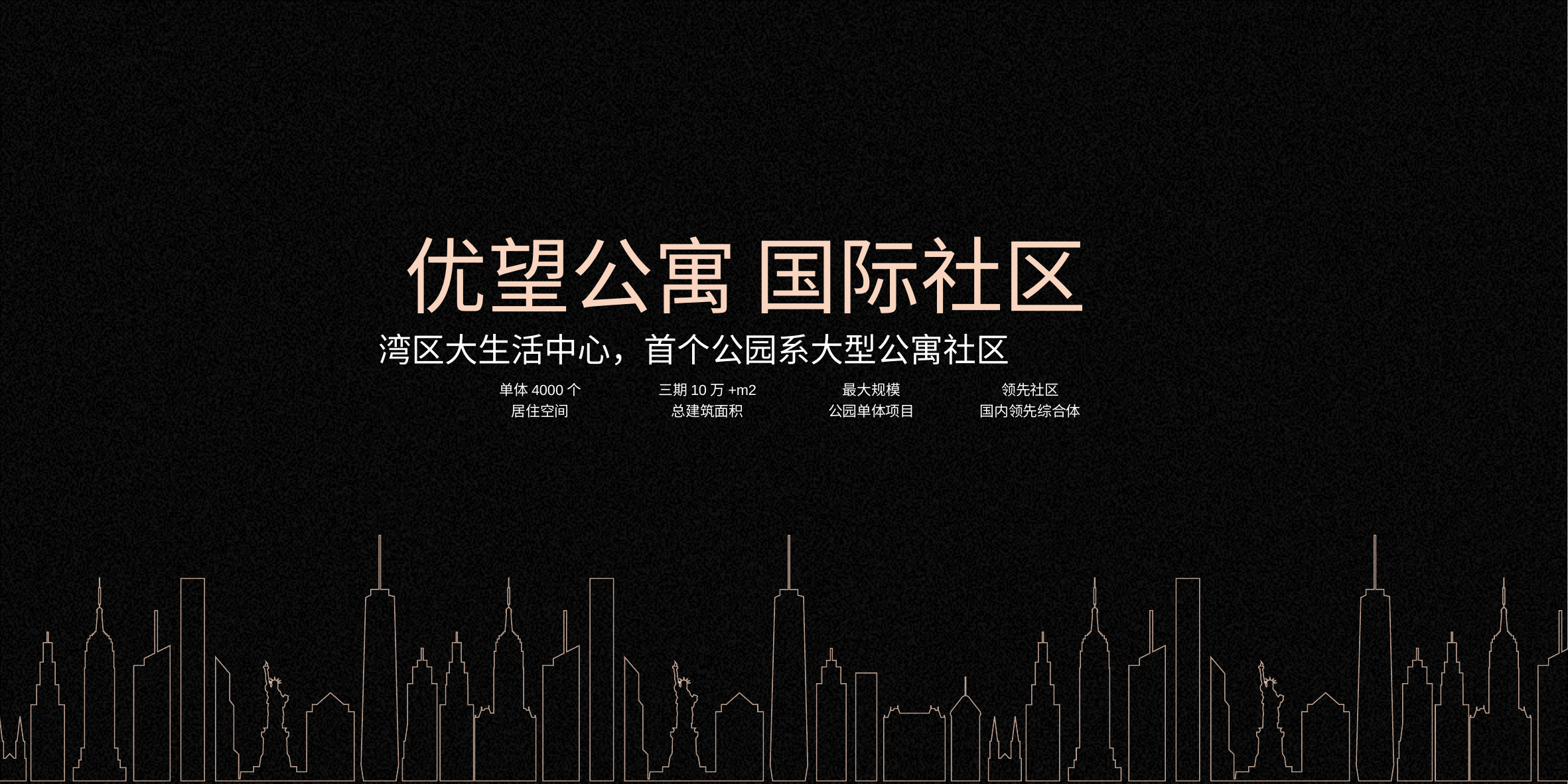

优望公寓 国际社区
湾区大生活中心，首个公园系大型公寓社区
单体4000个
居住空间
三期10万+m2
总建筑面积
最大规模
公园单体项目
领先社区
国内领先综合体